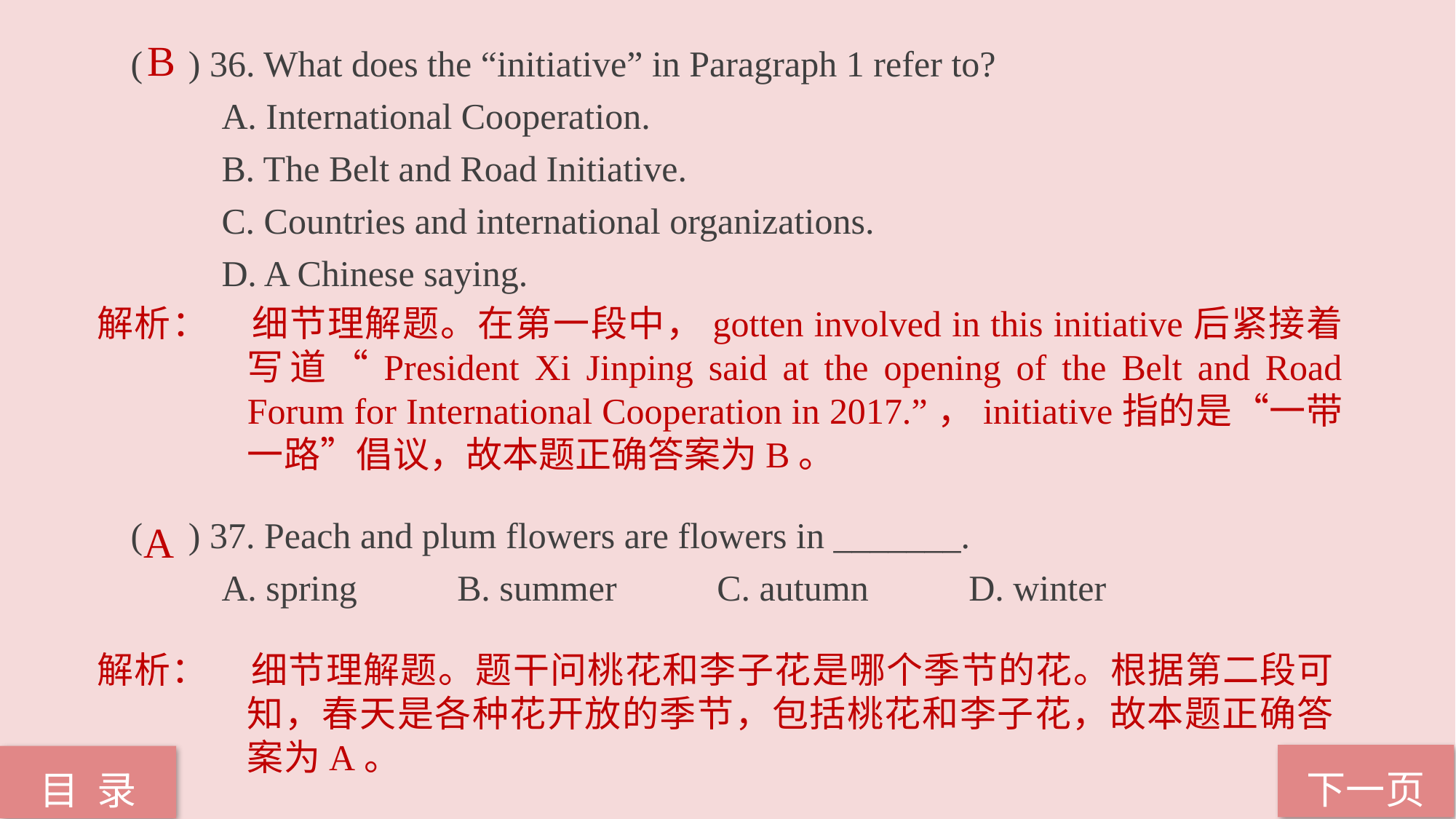

(     ) 36. What does the “initiative” in Paragraph 1 refer to?
          A. International Cooperation.
          B. The Belt and Road Initiative.
          C. Countries and international organizations.
          D. A Chinese saying.

(     ) 37. Peach and plum flowers are flowers in _______.
          A. spring           B. summer           C. autumn           D. winter
B
解析：	细节理解题。在第一段中，gotten involved in this initiative后紧接着写道“President Xi Jinping said at the opening of the Belt and Road Forum for International Cooperation in 2017.”，initiative指的是“一带一路”倡议，故本题正确答案为B。
A
解析：	细节理解题。题干问桃花和李子花是哪个季节的花。根据第二段可知，春天是各种花开放的季节，包括桃花和李子花，故本题正确答案为A。